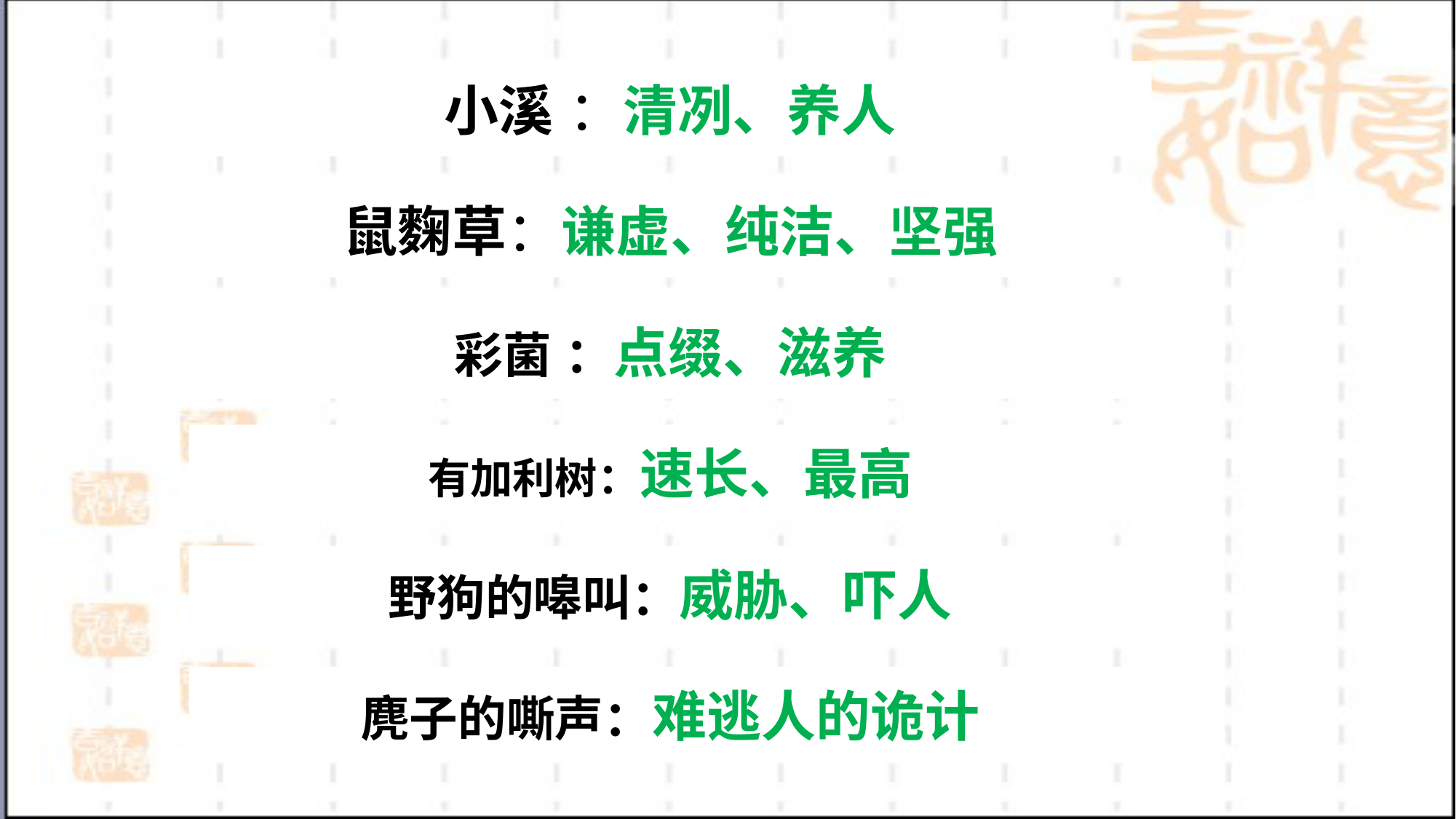

小溪 ：清冽、养人
鼠麴草：谦虚、纯洁、坚强
彩菌 ：点缀、滋养
有加利树：速长、最高
野狗的嗥叫：威胁、吓人
麂子的嘶声：难逃人的诡计